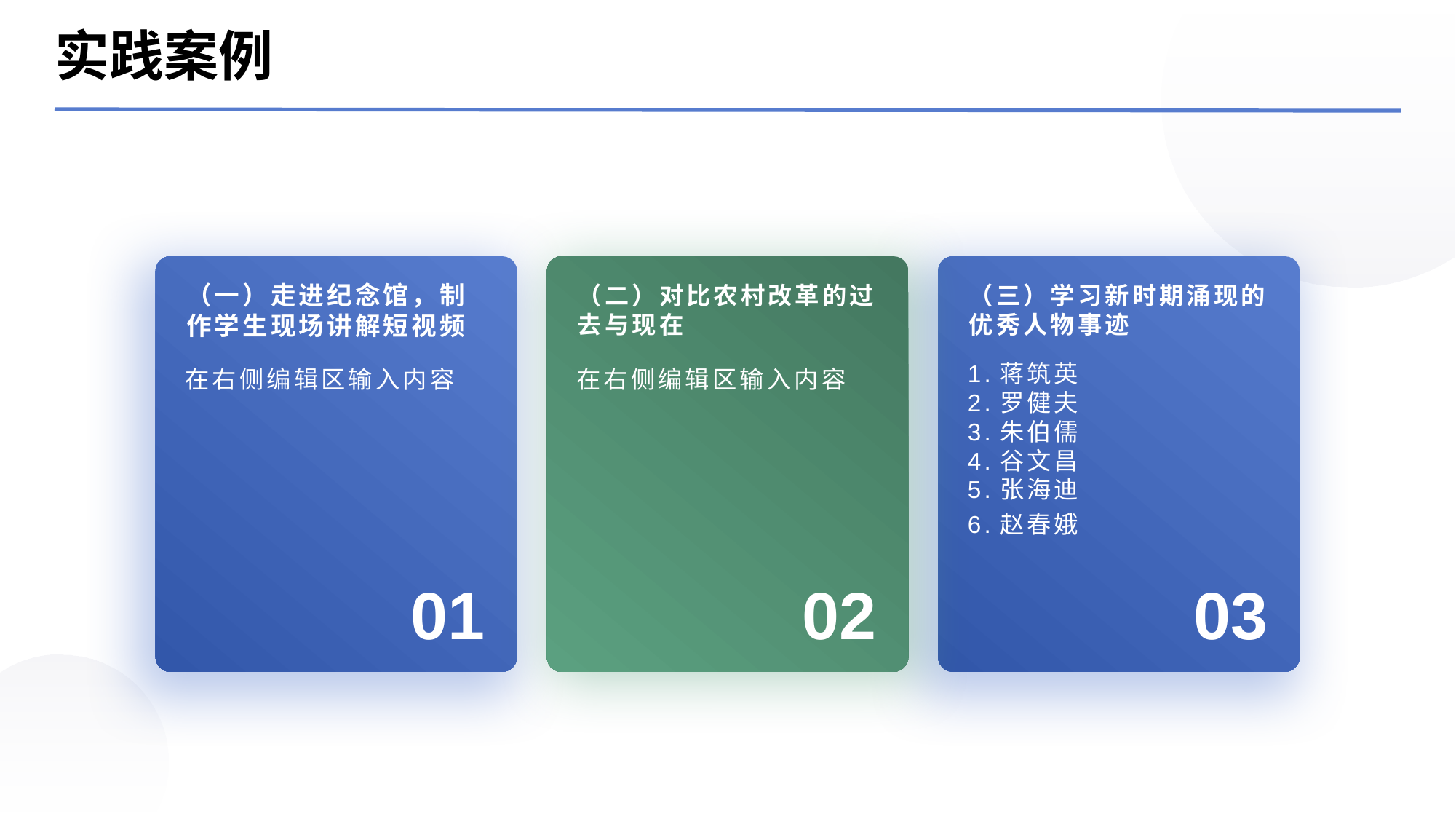

实践案例

（一）走进纪念馆，制作学生现场讲解短视频
（二）对比农村改革的过去与现在
（三）学习新时期涌现的优秀人物事迹
在右侧编辑区输入内容
在右侧编辑区输入内容
1.蒋筑英
2.罗健夫
3.朱伯儒
4.谷文昌
5.张海迪
6.赵春娥
01
02
03